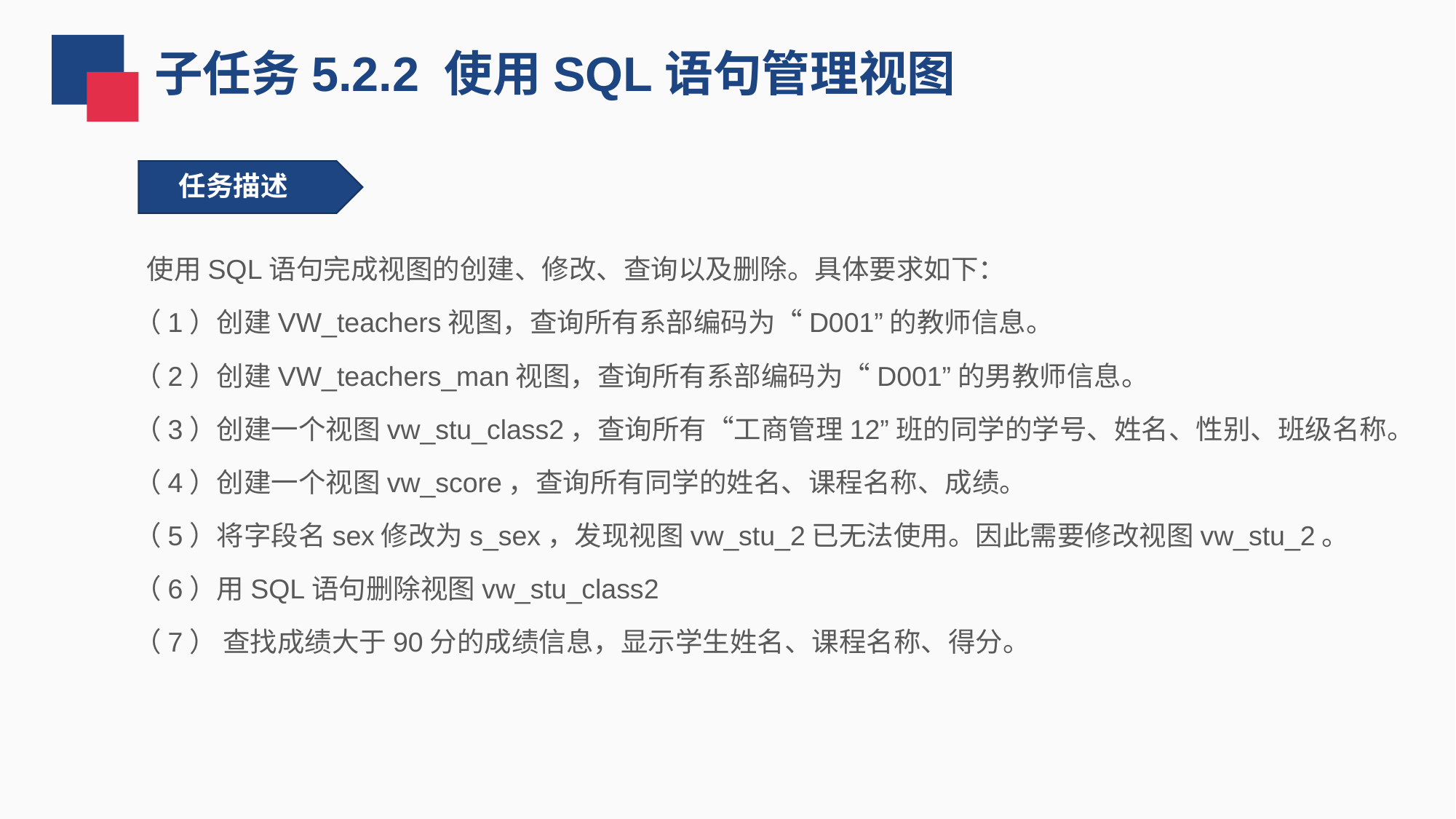

子任务5.2.2 使用SQL语句管理视图

任务描述
 使用SQL语句完成视图的创建、修改、查询以及删除。具体要求如下：
（1）创建VW_teachers视图，查询所有系部编码为“D001”的教师信息。
（2）创建VW_teachers_man视图，查询所有系部编码为“D001”的男教师信息。
（3）创建一个视图vw_stu_class2，查询所有“工商管理12”班的同学的学号、姓名、性别、班级名称。
（4）创建一个视图vw_score，查询所有同学的姓名、课程名称、成绩。
（5）将字段名sex修改为s_sex，发现视图vw_stu_2已无法使用。因此需要修改视图vw_stu_2。
（6）用SQL语句删除视图vw_stu_class2
（7） 查找成绩大于90分的成绩信息，显示学生姓名、课程名称、得分。